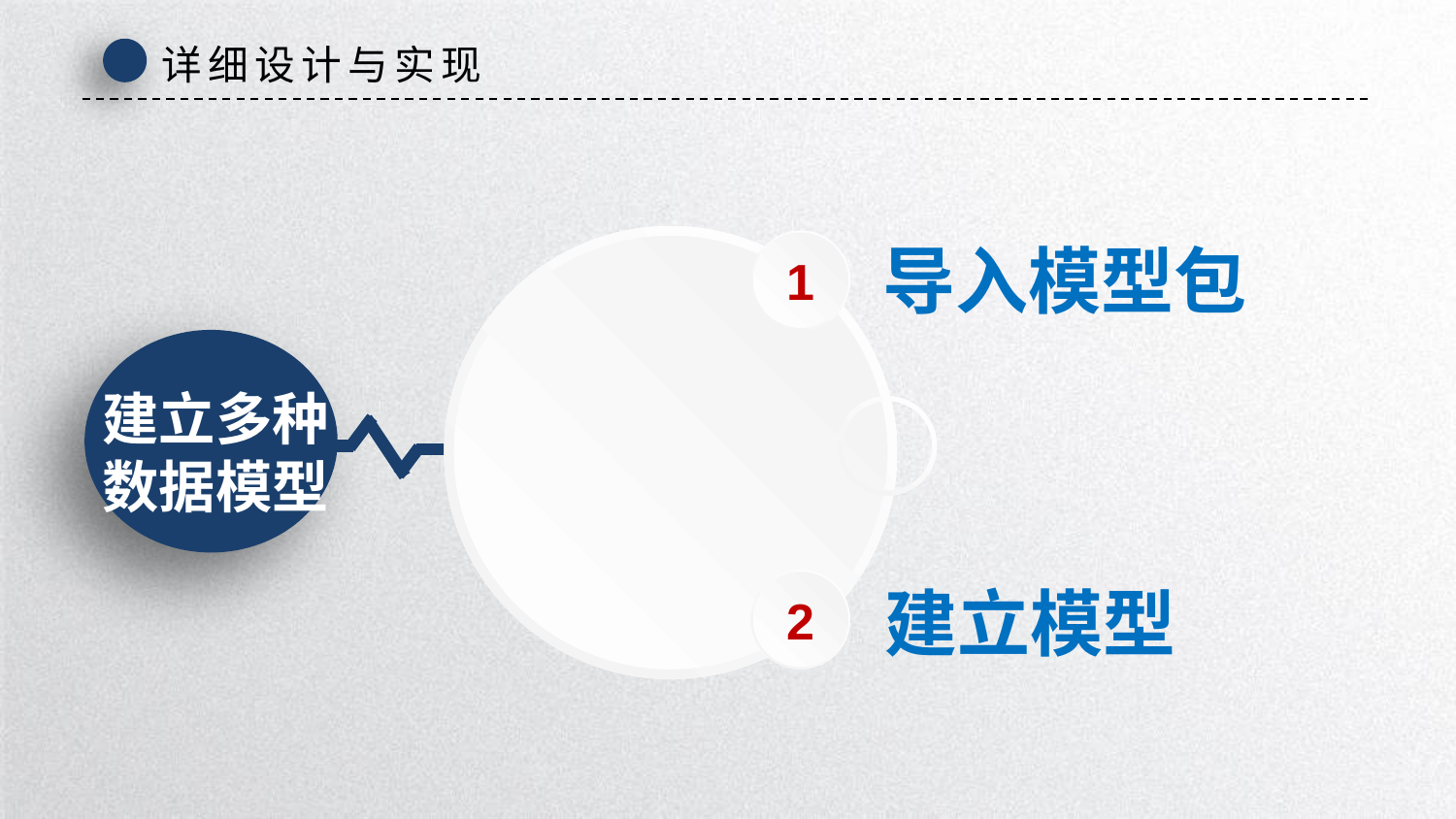

详细设计与实现

1
导入模型包

建立多种
数据模型

2
建立模型